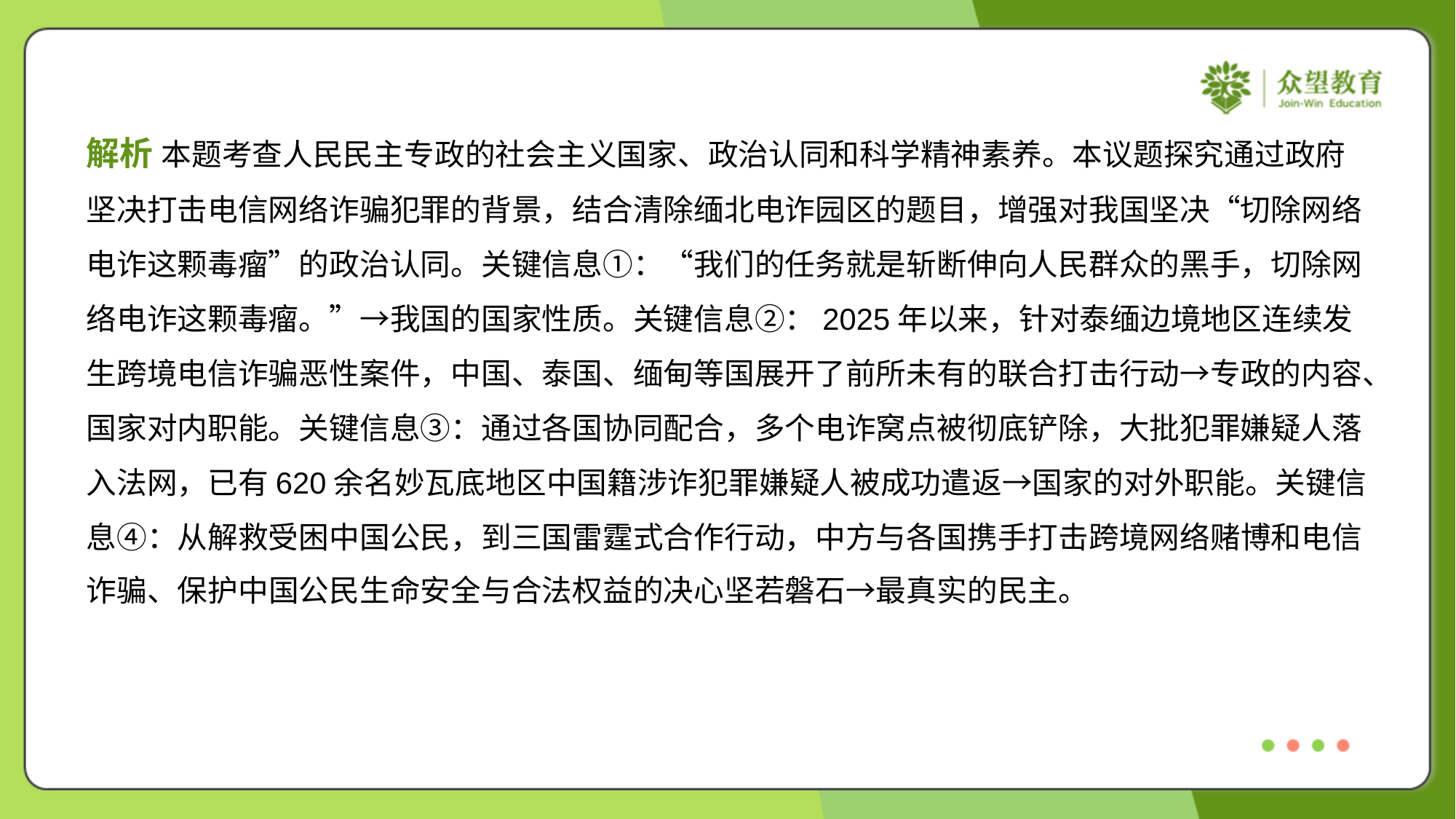

解析 本题考查人民民主专政的社会主义国家、政治认同和科学精神素养。本议题探究通过政府
坚决打击电信网络诈骗犯罪的背景，结合清除缅北电诈园区的题目，增强对我国坚决“切除网络
电诈这颗毒瘤”的政治认同。关键信息①：“我们的任务就是斩断伸向人民群众的黑手，切除网
络电诈这颗毒瘤。”→我国的国家性质。关键信息②：2025年以来，针对泰缅边境地区连续发
生跨境电信诈骗恶性案件，中国、泰国、缅甸等国展开了前所未有的联合打击行动→专政的内容、
国家对内职能。关键信息③：通过各国协同配合，多个电诈窝点被彻底铲除，大批犯罪嫌疑人落
入法网，已有620余名妙瓦底地区中国籍涉诈犯罪嫌疑人被成功遣返→国家的对外职能。关键信
息④：从解救受困中国公民，到三国雷霆式合作行动，中方与各国携手打击跨境网络赌博和电信
诈骗、保护中国公民生命安全与合法权益的决心坚若磐石→最真实的民主。